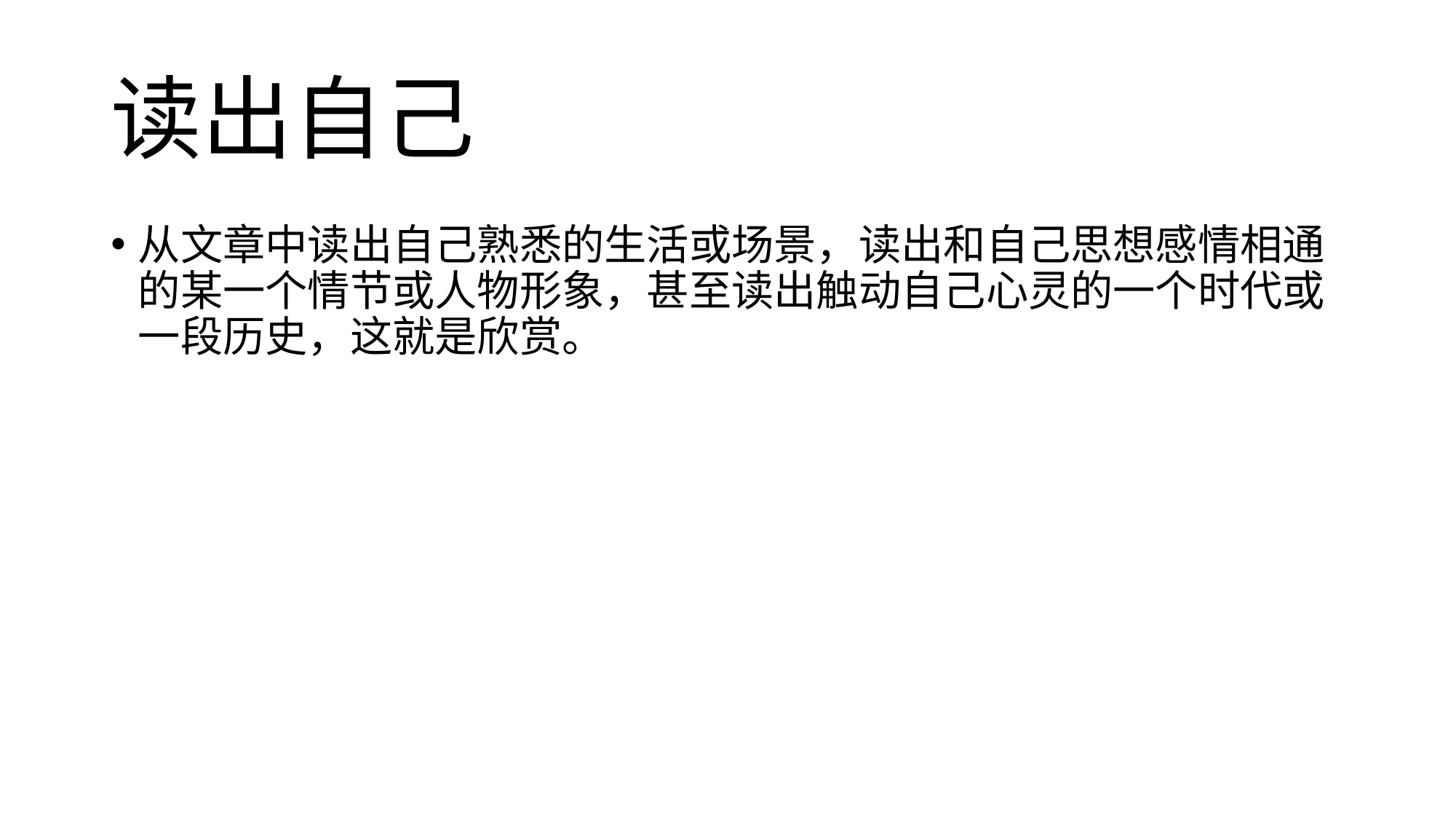

# 读出自己
从文章中读出自己熟悉的生活或场景，读出和自己思想感情相通的某一个情节或人物形象，甚至读出触动自己心灵的一个时代或一段历史，这就是欣赏。